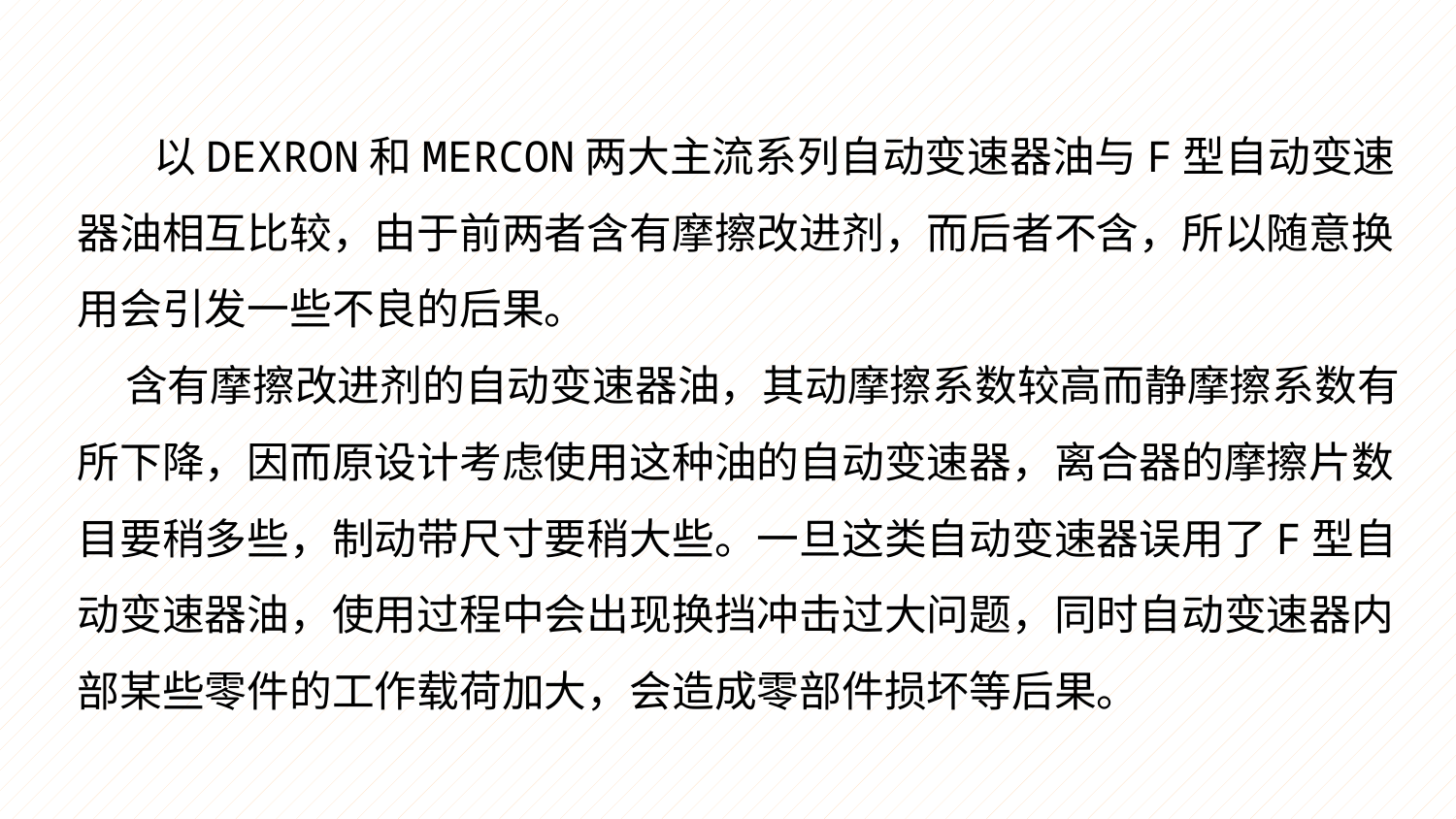

以DEXRON和MERCON两大主流系列自动变速器油与F型自动变速器油相互比较，由于前两者含有摩擦改进剂，而后者不含，所以随意换用会引发一些不良的后果。
    含有摩擦改进剂的自动变速器油，其动摩擦系数较高而静摩擦系数有所下降，因而原设计考虑使用这种油的自动变速器，离合器的摩擦片数目要稍多些，制动带尺寸要稍大些。一旦这类自动变速器误用了F型自动变速器油，使用过程中会出现换挡冲击过大问题，同时自动变速器内部某些零件的工作载荷加大，会造成零部件损坏等后果。